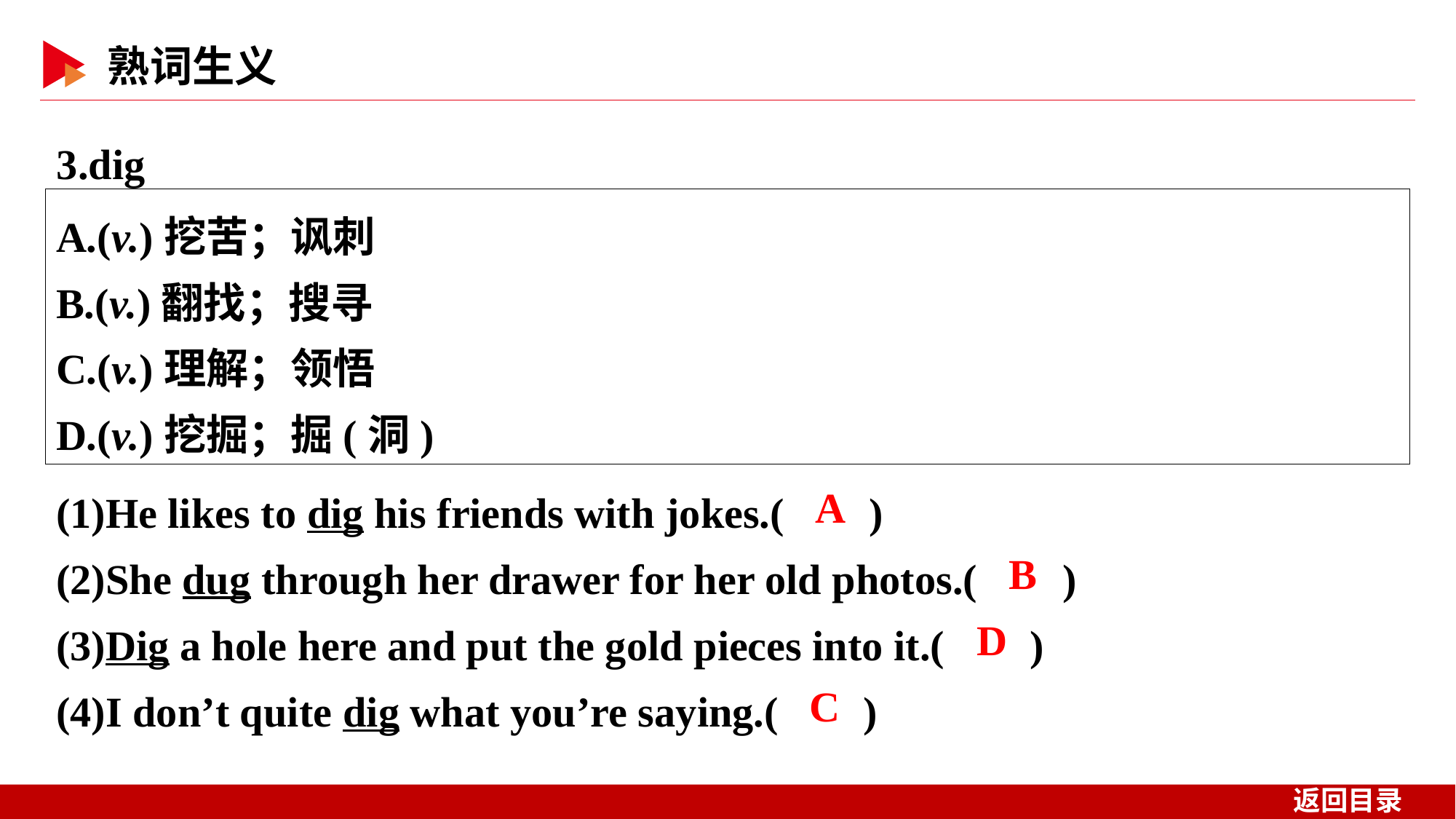

3.dig
A.(v.)挖苦；讽刺
B.(v.)翻找；搜寻
C.(v.)理解；领悟
D.(v.)挖掘；掘(洞)
(1)He likes to dig his friends with jokes.(        )
(2)She dug through her drawer for her old photos.(        )
(3)Dig a hole here and put the gold pieces into it.(        )
(4)I don’t quite dig what you’re saying.(        )
   A
   B
   D
   C